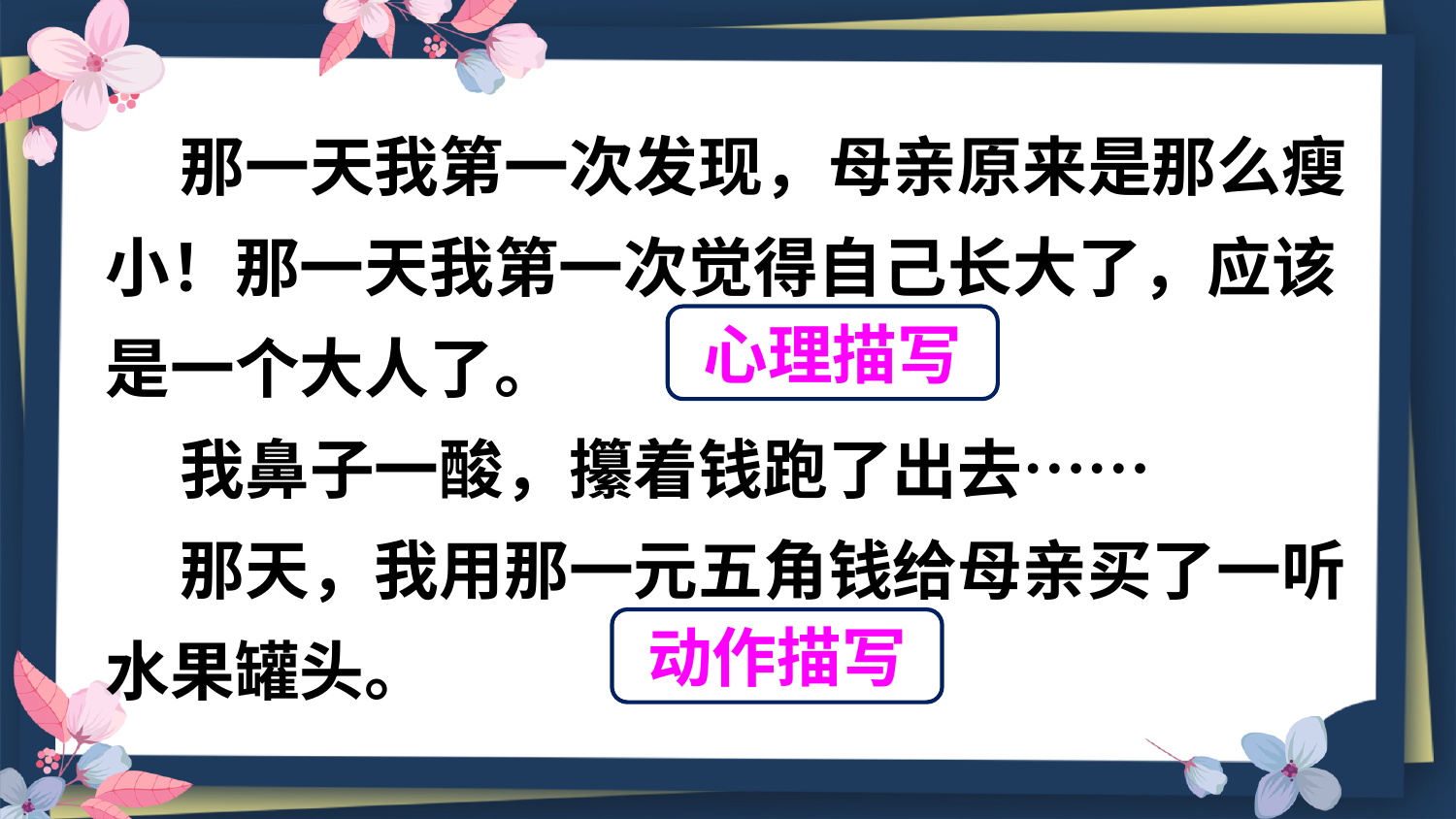

那一天我第一次发现，母亲原来是那么瘦小！那一天我第一次觉得自己长大了，应该是一个大人了。
    我鼻子一酸，攥着钱跑了出去……
    那天，我用那一元五角钱给母亲买了一听水果罐头。
心理描写
动作描写